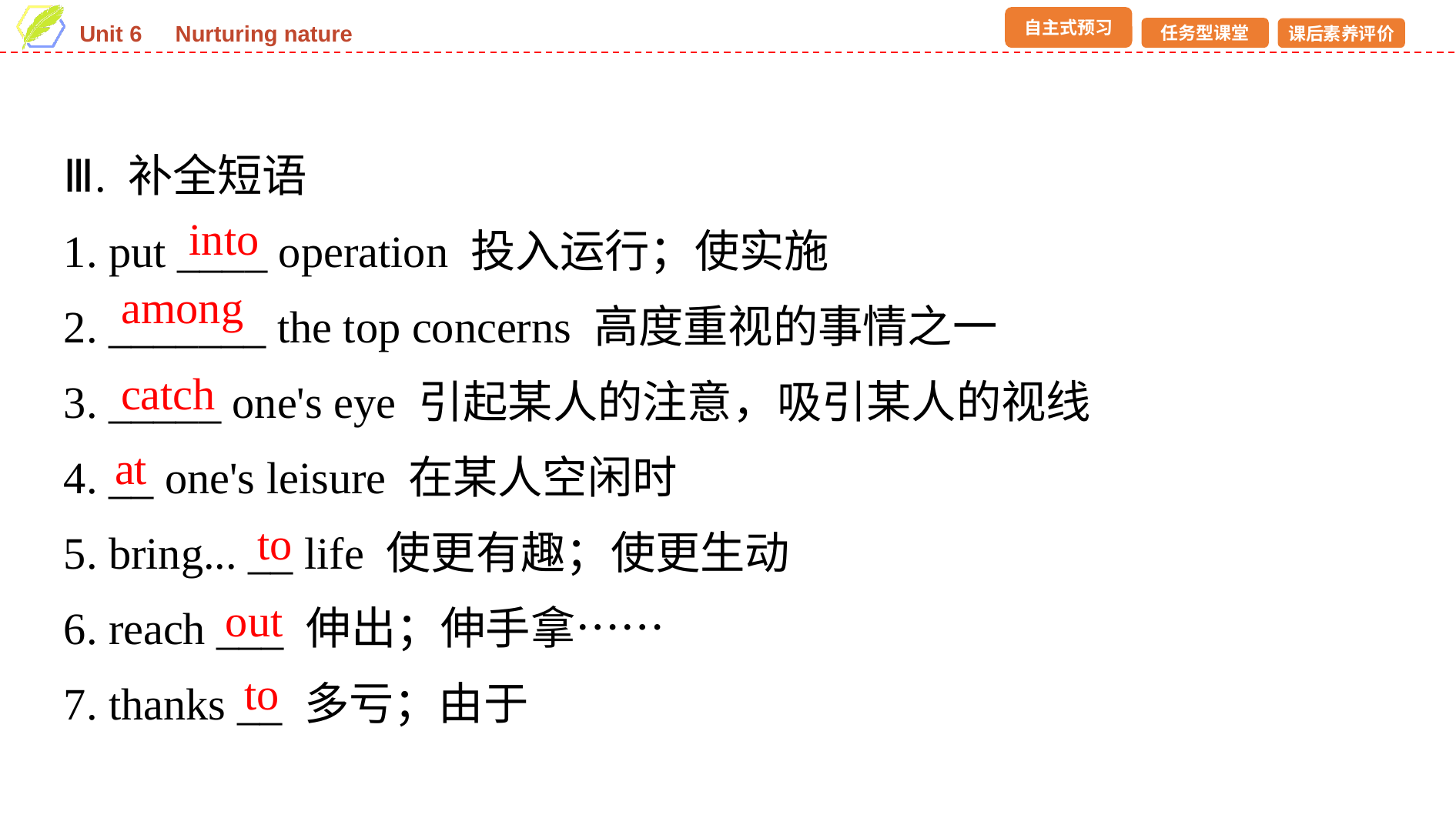

Ⅲ. 补全短语
1. put ____ operation 投入运行；使实施
2. _______ the top concerns 高度重视的事情之一
3. _____ one's eye 引起某人的注意，吸引某人的视线
4. __ one's leisure 在某人空闲时
5. bring... __ life 使更有趣；使更生动
6. reach ___ 伸出；伸手拿……
7. thanks __ 多亏；由于
into
among
catch
at
to
out
to